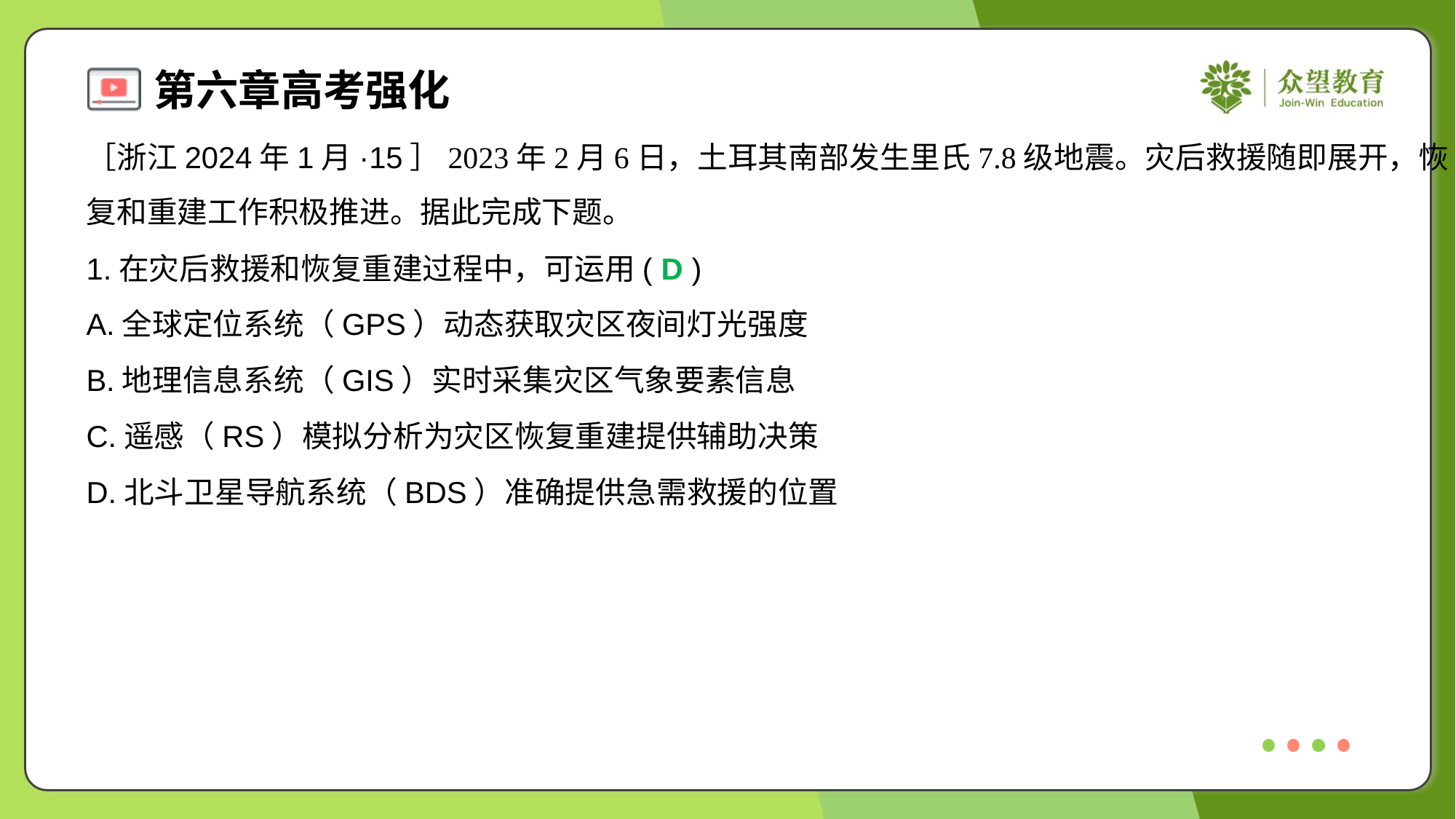

［浙江2024年1月·15］2023年2月6日，土耳其南部发生里氏7.8级地震。灾后救援随即展开，恢
复和重建工作积极推进。据此完成下题。
1.在灾后救援和恢复重建过程中，可运用(     )
D
A.全球定位系统（GPS）动态获取灾区夜间灯光强度
B.地理信息系统（GIS）实时采集灾区气象要素信息
C.遥感（RS）模拟分析为灾区恢复重建提供辅助决策
D.北斗卫星导航系统（BDS）准确提供急需救援的位置